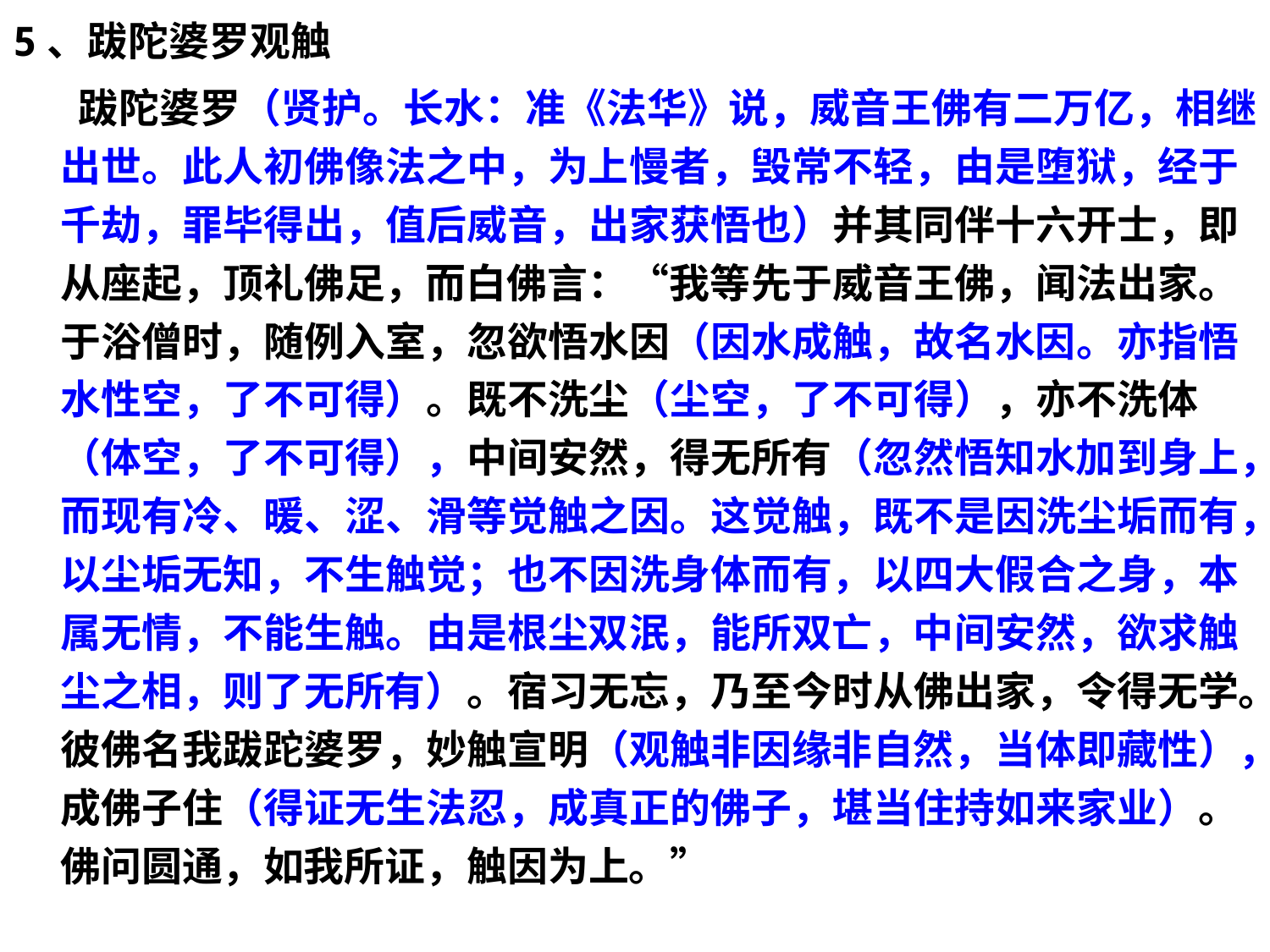

5、跋陀婆罗观触
      跋陀婆罗（贤护。长水：准《法华》说，威音王佛有二万亿，相继出世。此人初佛像法之中，为上慢者，毁常不轻，由是堕狱，经于千劫，罪毕得出，值后威音，出家获悟也）并其同伴十六开士，即从座起，顶礼佛足，而白佛言：“我等先于威音王佛，闻法出家。于浴僧时，随例入室，忽欲悟水因（因水成触，故名水因。亦指悟水性空，了不可得）。既不洗尘（尘空，了不可得），亦不洗体（体空，了不可得），中间安然，得无所有（忽然悟知水加到身上，而现有冷、暖、涩、滑等觉触之因。这觉触，既不是因洗尘垢而有，以尘垢无知，不生触觉；也不因洗身体而有，以四大假合之身，本属无情，不能生触。由是根尘双泯，能所双亡，中间安然，欲求触尘之相，则了无所有）。宿习无忘，乃至今时从佛出家，令得无学。彼佛名我跋跎婆罗，妙触宣明（观触非因缘非自然，当体即藏性），成佛子住（得证无生法忍，成真正的佛子，堪当住持如来家业）。佛问圆通，如我所证，触因为上。”